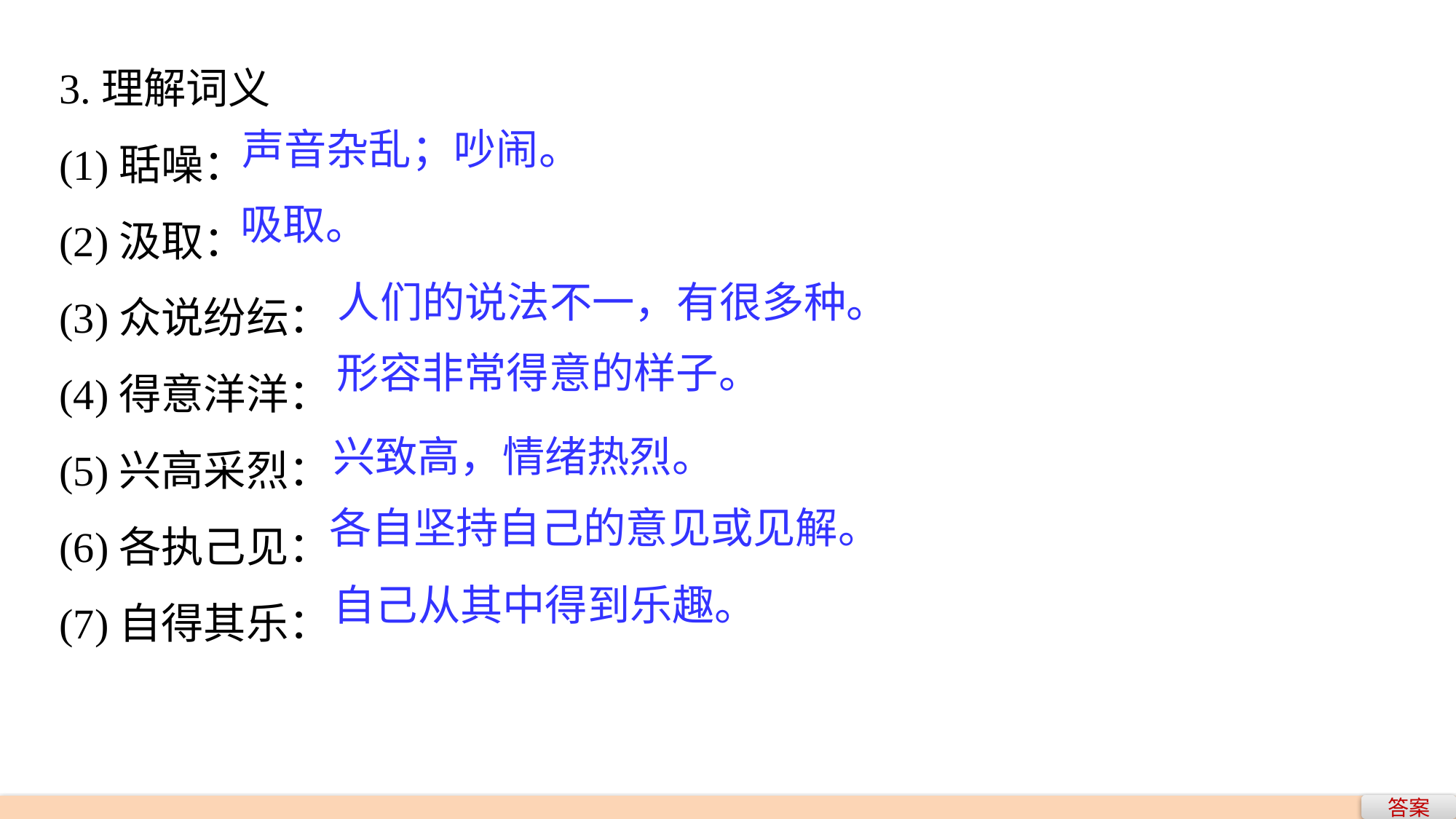

3.理解词义
(1)聒噪：
(2)汲取：
(3)众说纷纭：
(4)得意洋洋：
(5)兴高采烈：
(6)各执己见：
(7)自得其乐：
声音杂乱；吵闹。
吸取。
人们的说法不一，有很多种。
形容非常得意的样子。
兴致高，情绪热烈。
各自坚持自己的意见或见解。
自己从其中得到乐趣。
答案